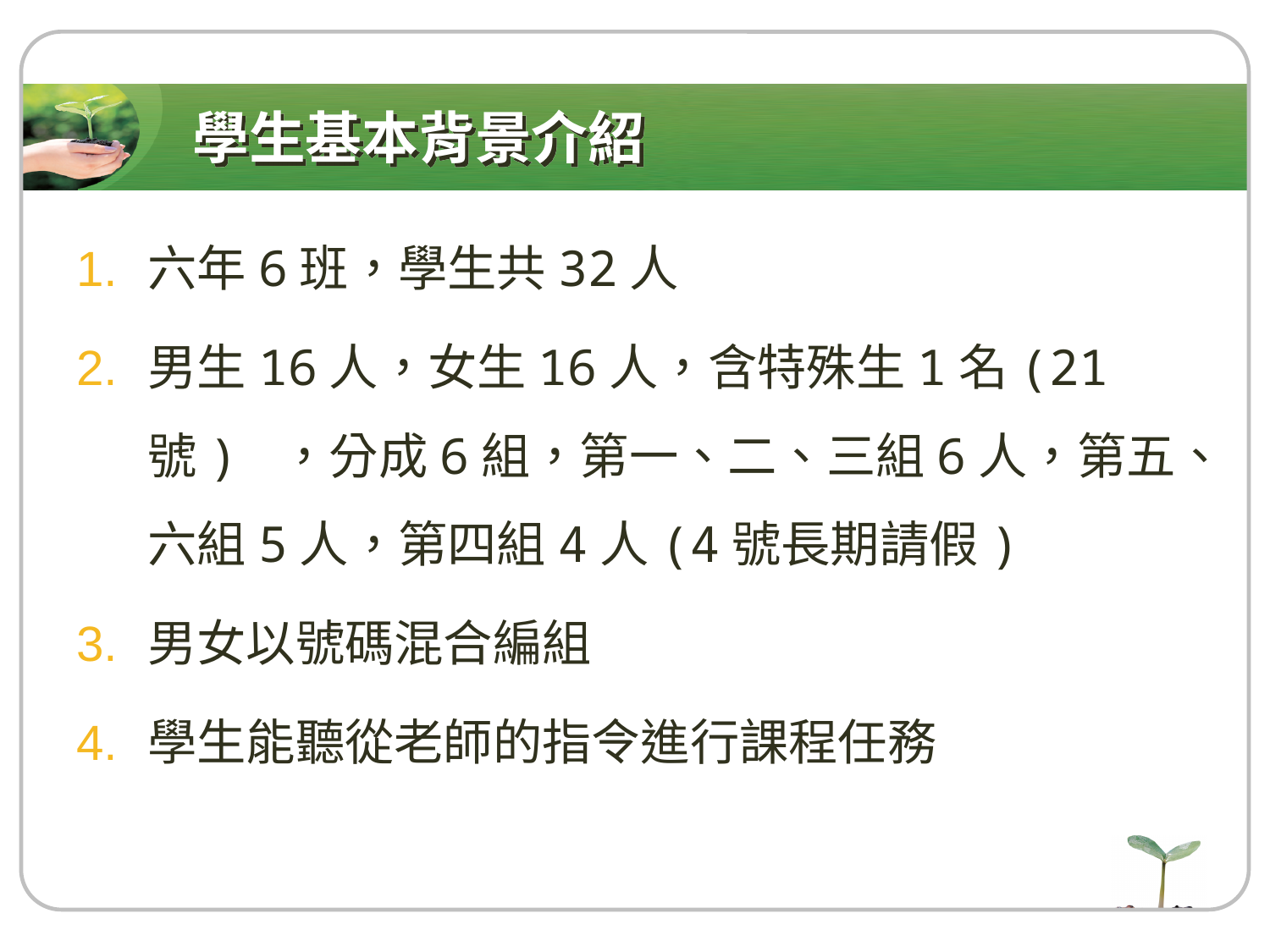

# 學生基本背景介紹
六年6班，學生共32人
男生16人，女生16人，含特殊生1名(21號) ，分成6組，第一、二、三組6人，第五、六組5人，第四組4人(4號長期請假)
男女以號碼混合編組
學生能聽從老師的指令進行課程任務